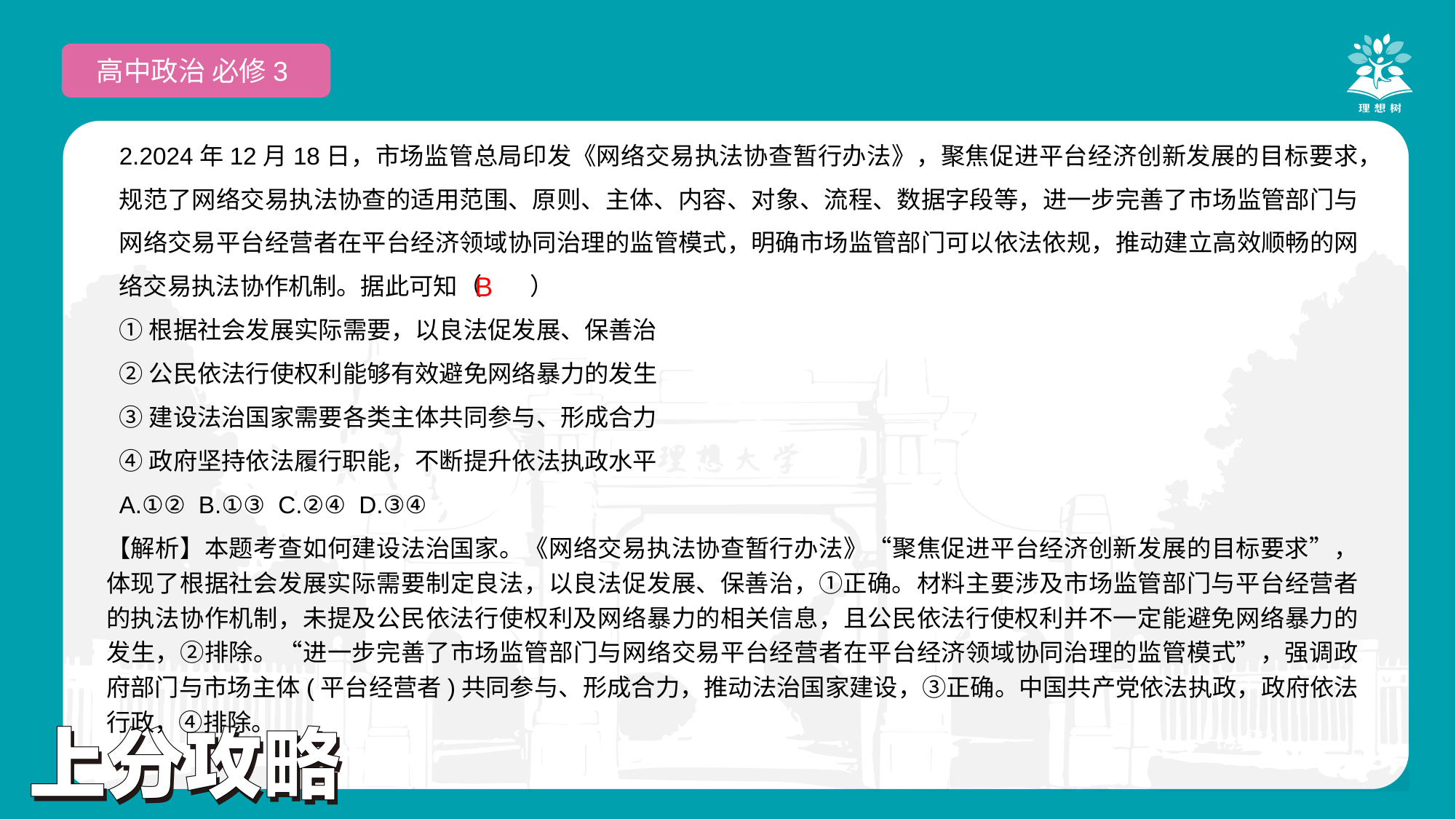

高中政治 必修3
2.2024年12月18日，市场监管总局印发《网络交易执法协查暂行办法》，聚焦促进平台经济创新发展的目标要求，规范了网络交易执法协查的适用范围、原则、主体、内容、对象、流程、数据字段等，进一步完善了市场监管部门与网络交易平台经营者在平台经济领域协同治理的监管模式，明确市场监管部门可以依法依规，推动建立高效顺畅的网络交易执法协作机制。据此可知（　　）
①根据社会发展实际需要，以良法促发展、保善治
②公民依法行使权利能够有效避免网络暴力的发生
③建设法治国家需要各类主体共同参与、形成合力
④政府坚持依法履行职能，不断提升依法执政水平
A.①②  B.①③  C.②④  D.③④
B
【解析】本题考查如何建设法治国家。《网络交易执法协查暂行办法》“聚焦促进平台经济创新发展的目标要求”，体现了根据社会发展实际需要制定良法，以良法促发展、保善治，①正确。材料主要涉及市场监管部门与平台经营者的执法协作机制，未提及公民依法行使权利及网络暴力的相关信息，且公民依法行使权利并不一定能避免网络暴力的发生，②排除。“进一步完善了市场监管部门与网络交易平台经营者在平台经济领域协同治理的监管模式”，强调政府部门与市场主体(平台经营者)共同参与、形成合力，推动法治国家建设，③正确。中国共产党依法执政，政府依法行政，④排除。